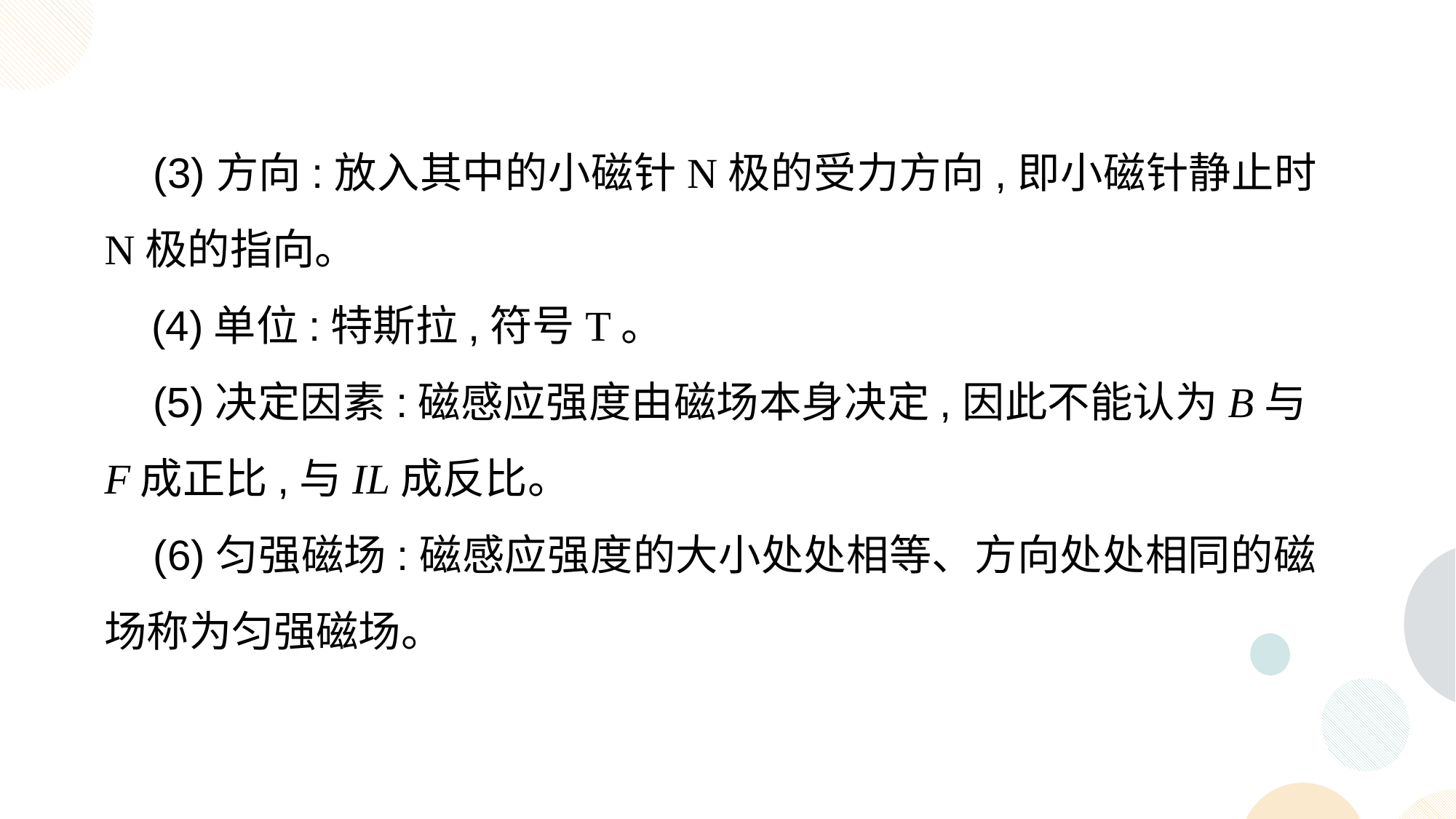

(3)方向:放入其中的小磁针N极的受力方向,即小磁针静止时 N极的指向。
    (4)单位:特斯拉,符号T。
    (5)决定因素:磁感应强度由磁场本身决定,因此不能认为B与F成正比,与IL成反比。
    (6)匀强磁场:磁感应强度的大小处处相等、方向处处相同的磁场称为匀强磁场。